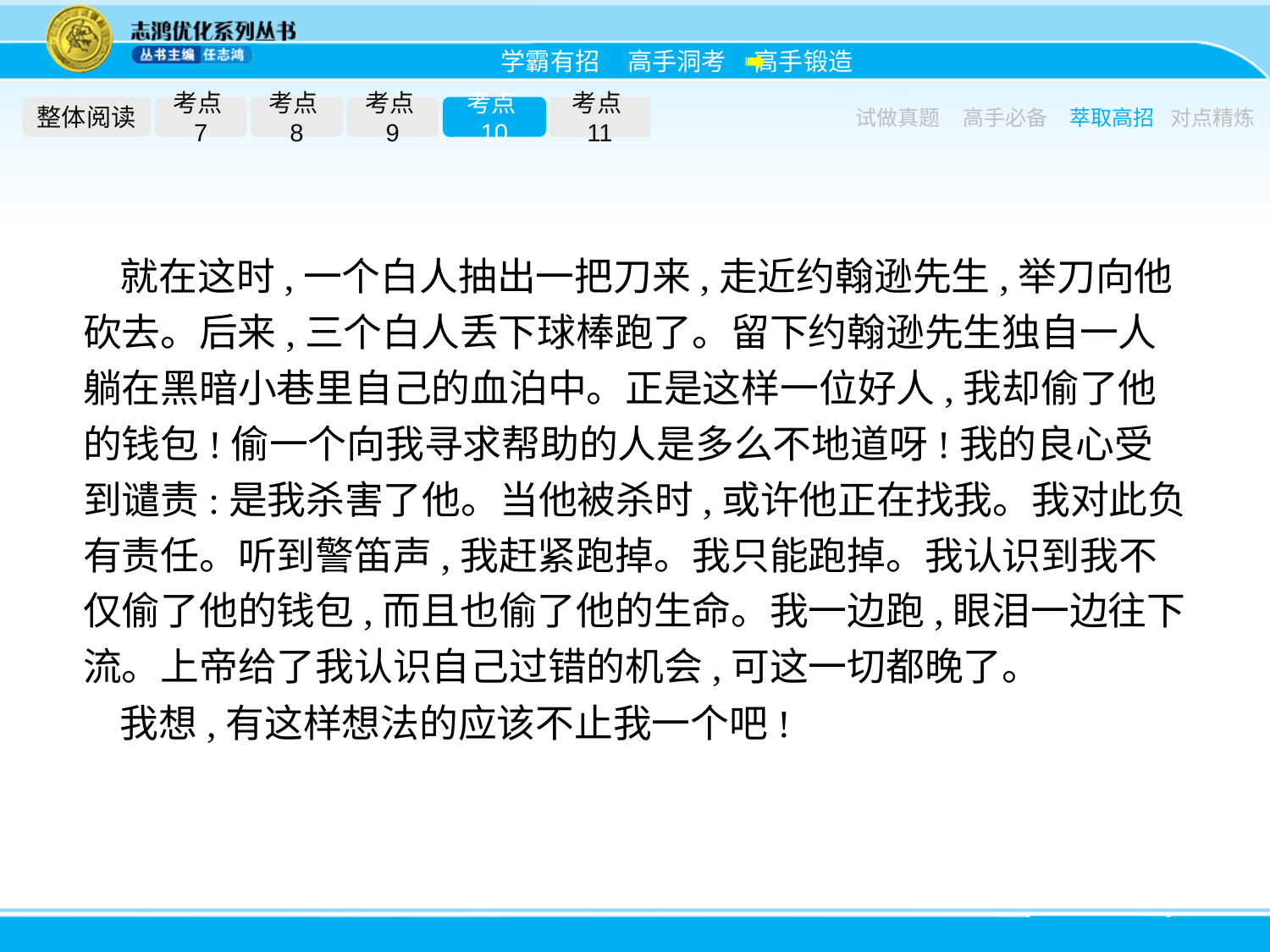

整体阅读
考点7
考点8
考点9
考点10
考点11
试做真题
高手必备
萃取高招
对点精炼
就在这时,一个白人抽出一把刀来,走近约翰逊先生,举刀向他砍去。后来,三个白人丢下球棒跑了。留下约翰逊先生独自一人躺在黑暗小巷里自己的血泊中。正是这样一位好人,我却偷了他的钱包!偷一个向我寻求帮助的人是多么不地道呀!我的良心受到谴责:是我杀害了他。当他被杀时,或许他正在找我。我对此负有责任。听到警笛声,我赶紧跑掉。我只能跑掉。我认识到我不仅偷了他的钱包,而且也偷了他的生命。我一边跑,眼泪一边往下流。上帝给了我认识自己过错的机会,可这一切都晚了。
我想,有这样想法的应该不止我一个吧!